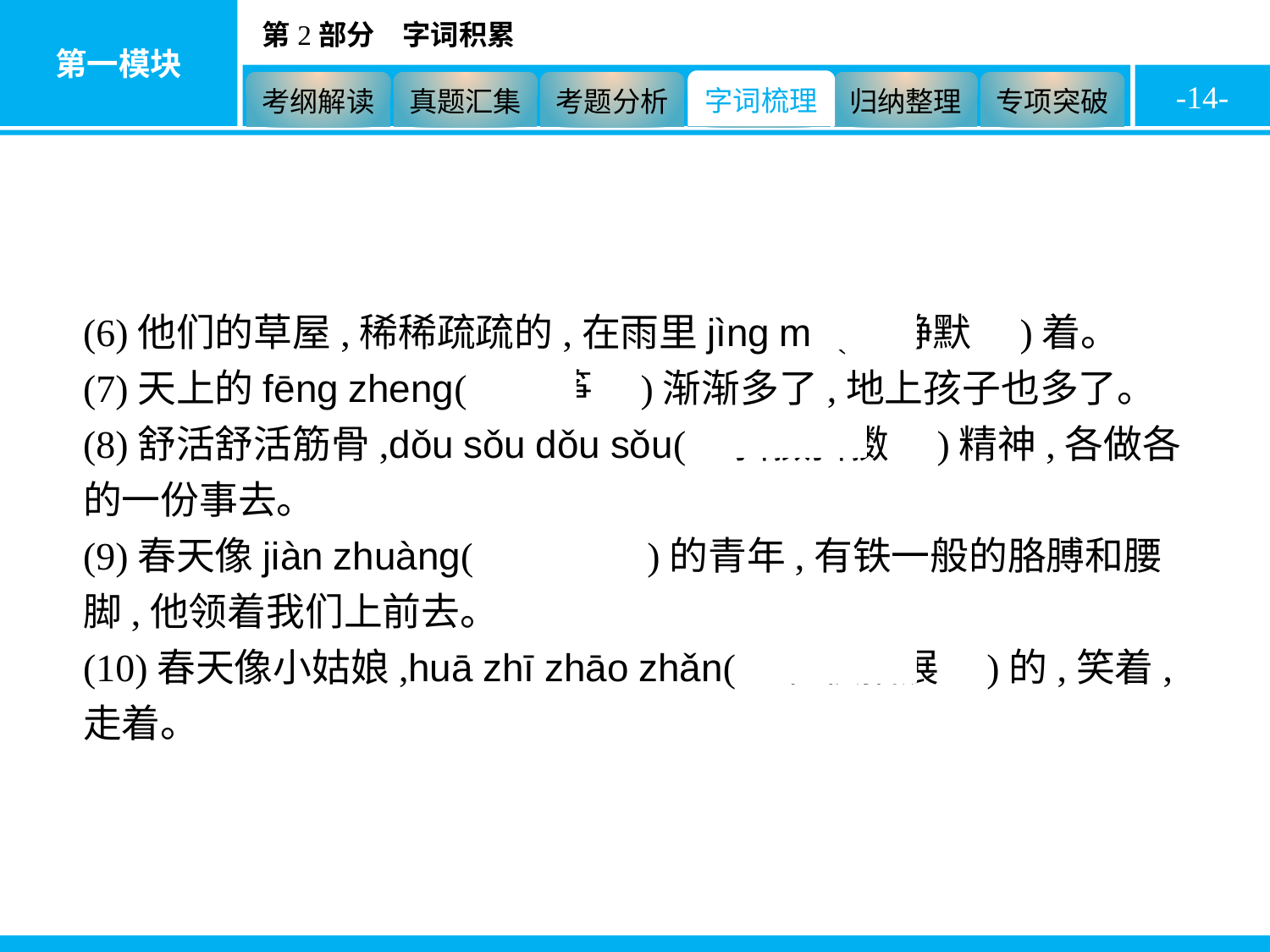

-14-
(6)他们的草屋,稀稀疏疏的,在雨里jìng mò(　静默　)着。
(7)天上的fēng zheng(　风筝　)渐渐多了,地上孩子也多了。
(8)舒活舒活筋骨,dǒu sǒu dǒu sǒu(　抖擞抖擞　)精神,各做各的一份事去。
(9)春天像jiàn zhuàng(　健壮　)的青年,有铁一般的胳膊和腰脚,他领着我们上前去。
(10)春天像小姑娘,huā zhī zhāo zhǎn(　花枝招展　)的,笑着,走着。